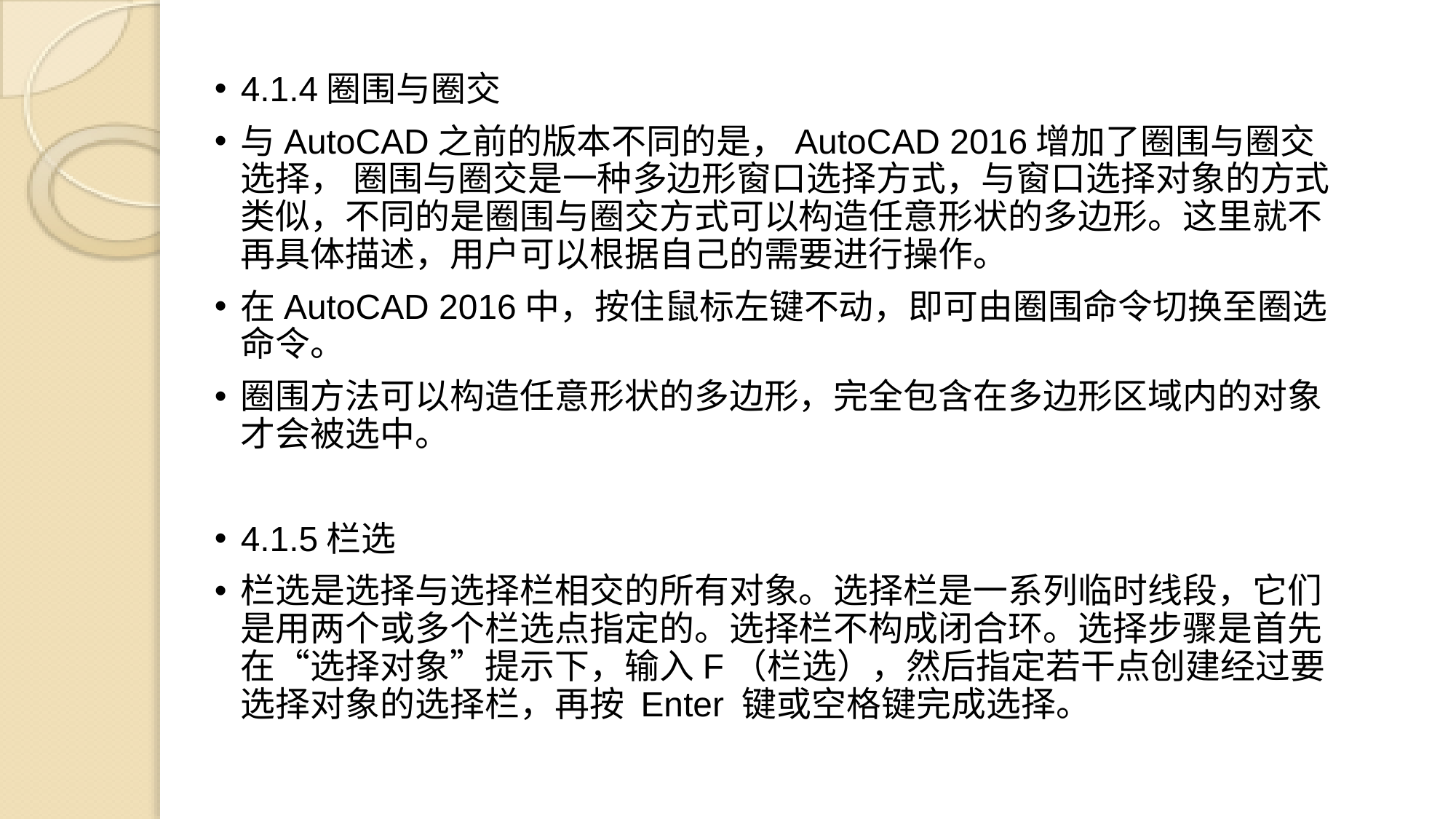

4.1.4圈围与圈交
与AutoCAD之前的版本不同的是，AutoCAD 2016增加了圈围与圈交选择， 圈围与圈交是一种多边形窗口选择方式，与窗口选择对象的方式类似，不同的是圈围与圈交方式可以构造任意形状的多边形。这里就不再具体描述，用户可以根据自己的需要进行操作。
在AutoCAD 2016中，按住鼠标左键不动，即可由圈围命令切换至圈选命令。
圈围方法可以构造任意形状的多边形，完全包含在多边形区域内的对象才会被选中。

4.1.5栏选
栏选是选择与选择栏相交的所有对象。选择栏是一系列临时线段，它们是用两个或多个栏选点指定的。选择栏不构成闭合环。选择步骤是首先在“选择对象”提示下，输入F（栏选），然后指定若干点创建经过要选择对象的选择栏，再按 Enter 键或空格键完成选择。